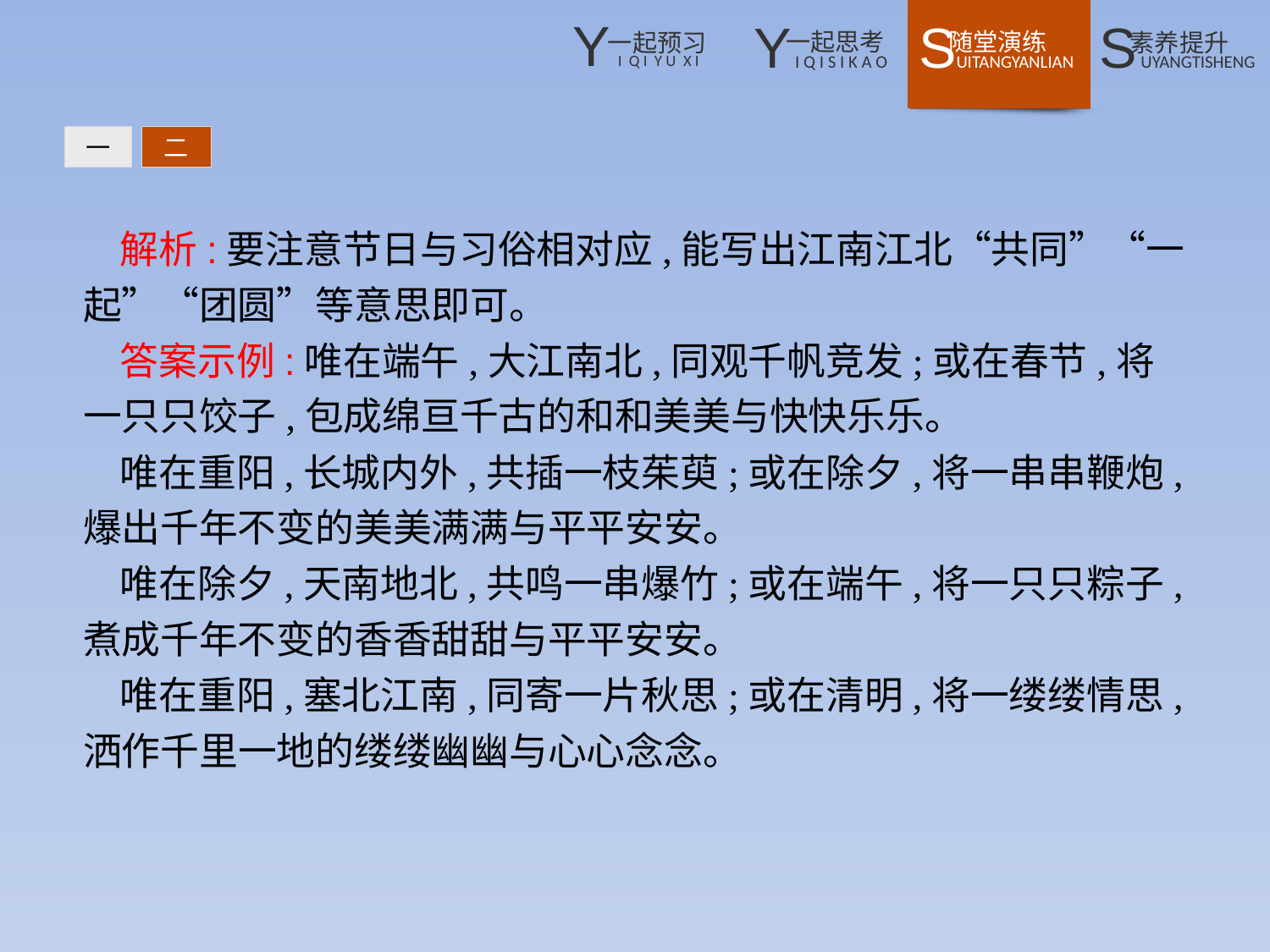

一
二
解析:要注意节日与习俗相对应,能写出江南江北“共同”“一起”“团圆”等意思即可。
答案示例:唯在端午,大江南北,同观千帆竞发;或在春节,将一只只饺子,包成绵亘千古的和和美美与快快乐乐。
唯在重阳,长城内外,共插一枝茱萸;或在除夕,将一串串鞭炮,爆出千年不变的美美满满与平平安安。
唯在除夕,天南地北,共鸣一串爆竹;或在端午,将一只只粽子,煮成千年不变的香香甜甜与平平安安。
唯在重阳,塞北江南,同寄一片秋思;或在清明,将一缕缕情思,洒作千里一地的缕缕幽幽与心心念念。